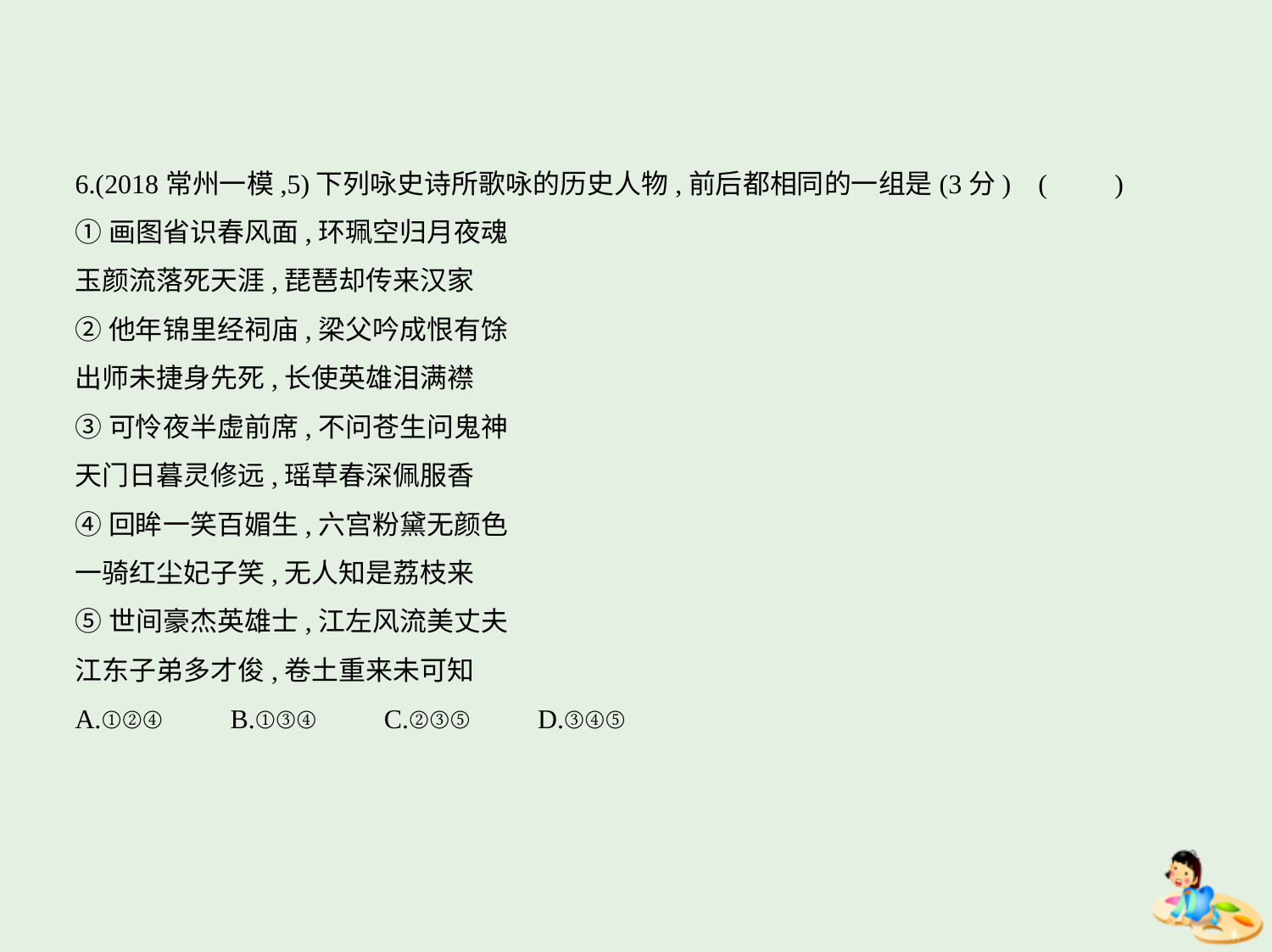

6.(2018常州一模,5)下列咏史诗所歌咏的历史人物,前后都相同的一组是(3分) (　　)
①画图省识春风面,环珮空归月夜魂
玉颜流落死天涯,琵琶却传来汉家
②他年锦里经祠庙,梁父吟成恨有馀
出师未捷身先死,长使英雄泪满襟
③可怜夜半虚前席,不问苍生问鬼神
天门日暮灵修远,瑶草春深佩服香
④回眸一笑百媚生,六宫粉黛无颜色
一骑红尘妃子笑,无人知是荔枝来
⑤世间豪杰英雄士,江左风流美丈夫
江东子弟多才俊,卷土重来未可知
A.①②④　　B.①③④　　C.②③⑤　　D.③④⑤